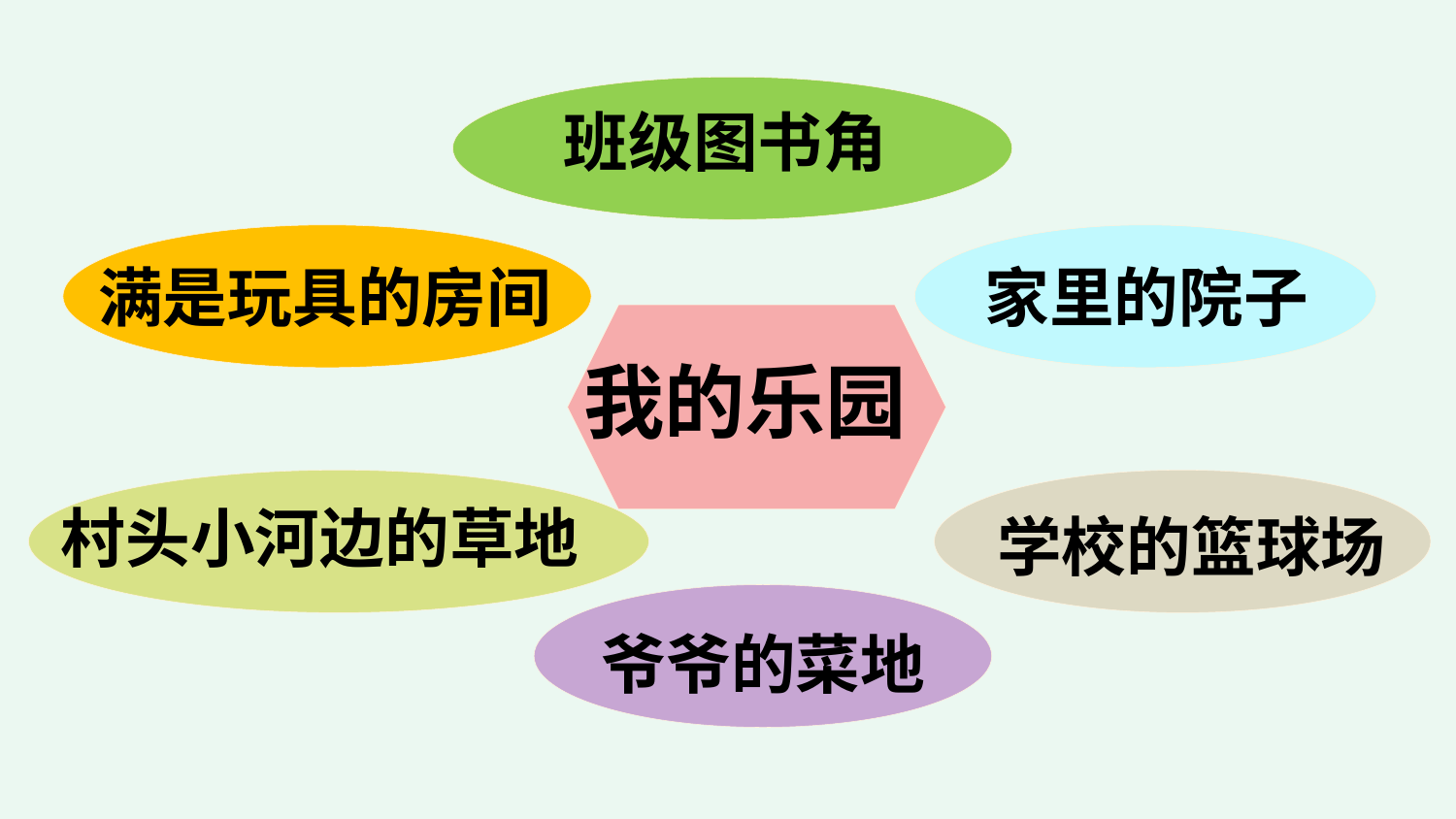

班级图书角

满是玩具的房间
家里的院子

我的乐园

村头小河边的草地
学校的篮球场

爷爷的菜地